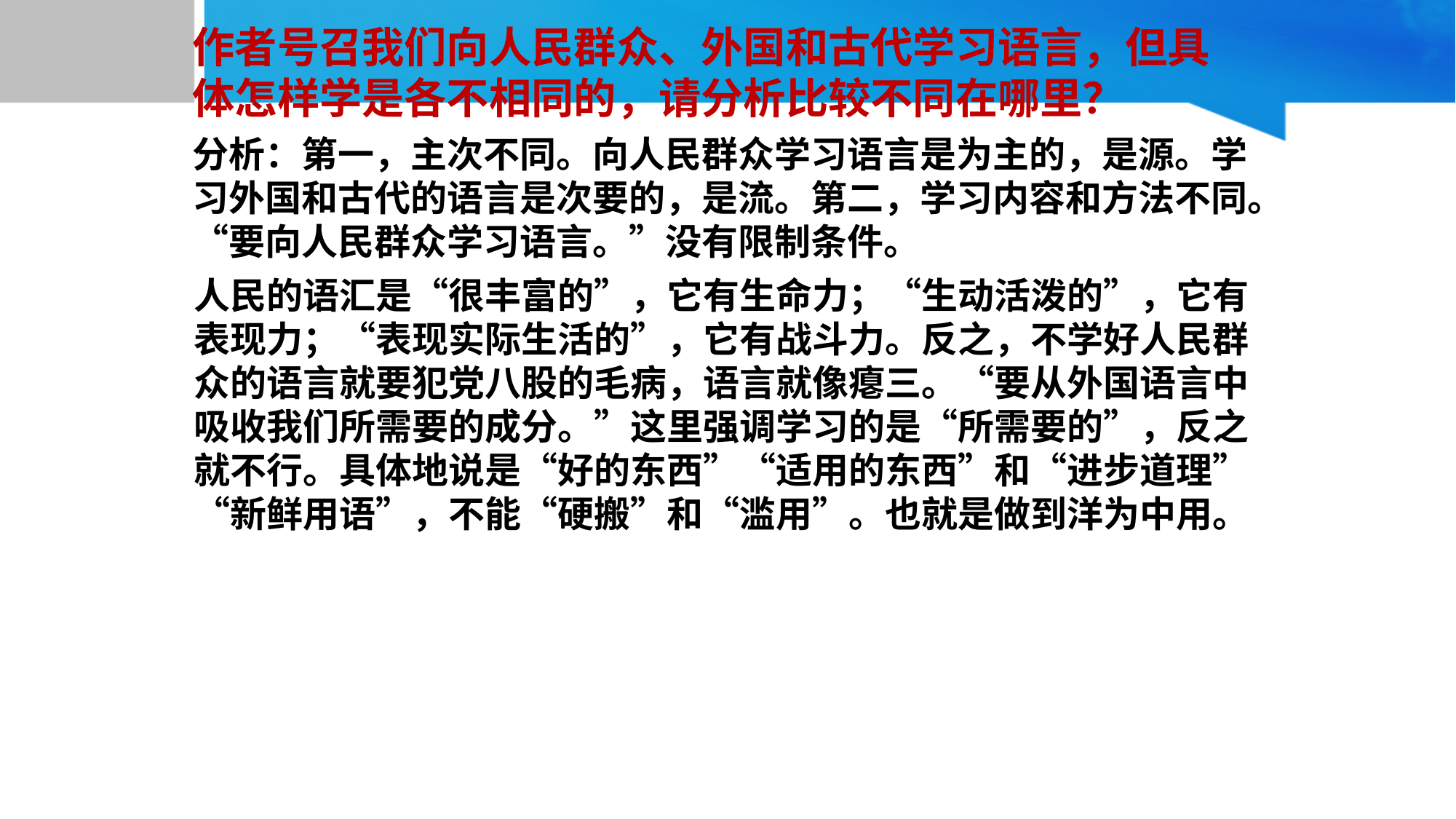

作者号召我们向人民群众、外国和古代学习语言，但具体怎样学是各不相同的，请分析比较不同在哪里？
分析：第一，主次不同。向人民群众学习语言是为主的，是源。学习外国和古代的语言是次要的，是流。第二，学习内容和方法不同。“要向人民群众学习语言。”没有限制条件。
人民的语汇是“很丰富的”，它有生命力；“生动活泼的”，它有表现力；“表现实际生活的”，它有战斗力。反之，不学好人民群众的语言就要犯党八股的毛病，语言就像瘪三。“要从外国语言中吸收我们所需要的成分。”这里强调学习的是“所需要的”，反之就不行。具体地说是“好的东西”“适用的东西”和“进步道理”“新鲜用语”，不能“硬搬”和“滥用”。也就是做到洋为中用。